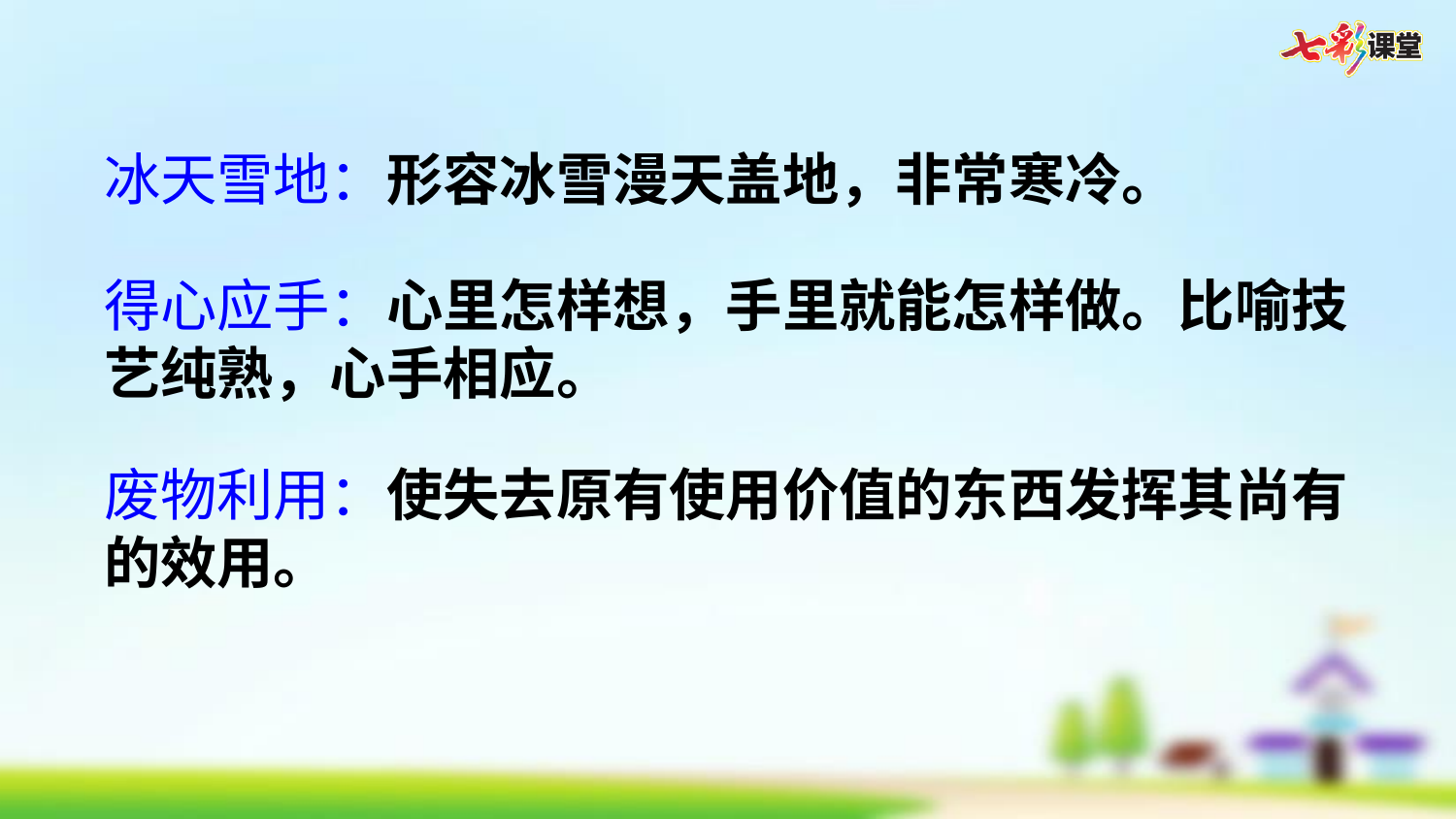

冰天雪地：形容冰雪漫天盖地，非常寒冷。
得心应手：心里怎样想，手里就能怎样做。比喻技艺纯熟，心手相应。
废物利用：使失去原有使用价值的东西发挥其尚有的效用。